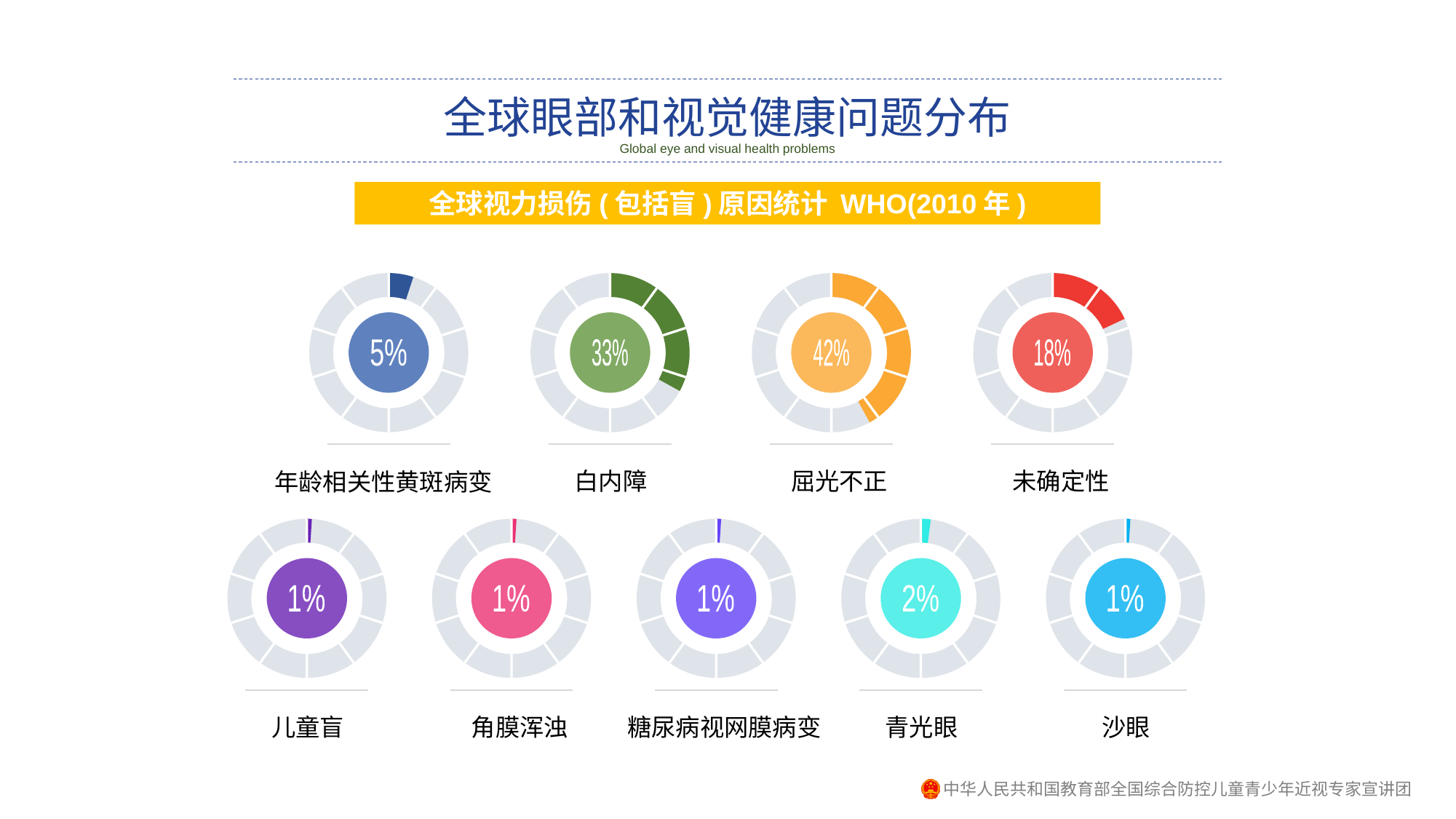

全球眼部和视觉健康问题分布
Global eye and visual health problems
全球视力损伤(包括盲)原因统计 WHO(2010年)

5%
年龄相关性黄斑病变

33%
白内障

42%
屈光不正

18%
未确定性

1%
儿童盲

1%
角膜浑浊

1%
糖尿病视网膜病变

2%
青光眼

1%
沙眼